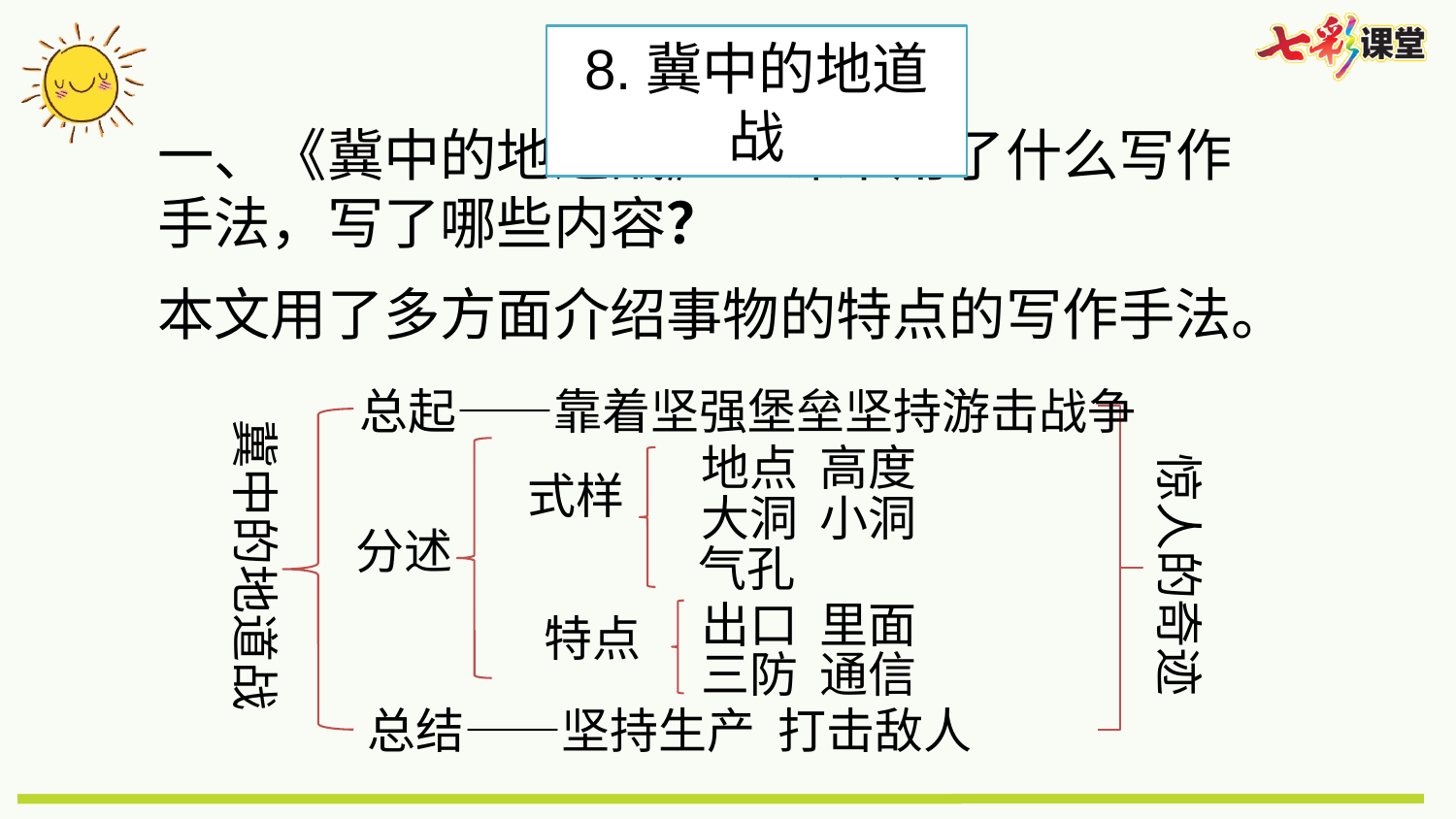

8.冀中的地道战
一、《冀中的地道战》一课采用了什么写作手法，写了哪些内容？
本文用了多方面介绍事物的特点的写作手法。
总起——靠着坚强堡垒坚持游击战争
冀中的地道战

地点  高度

惊人的奇迹

式样
大洞  小洞
分述
气孔
出口  里面
特点

三防  通信
总结——坚持生产  打击敌人